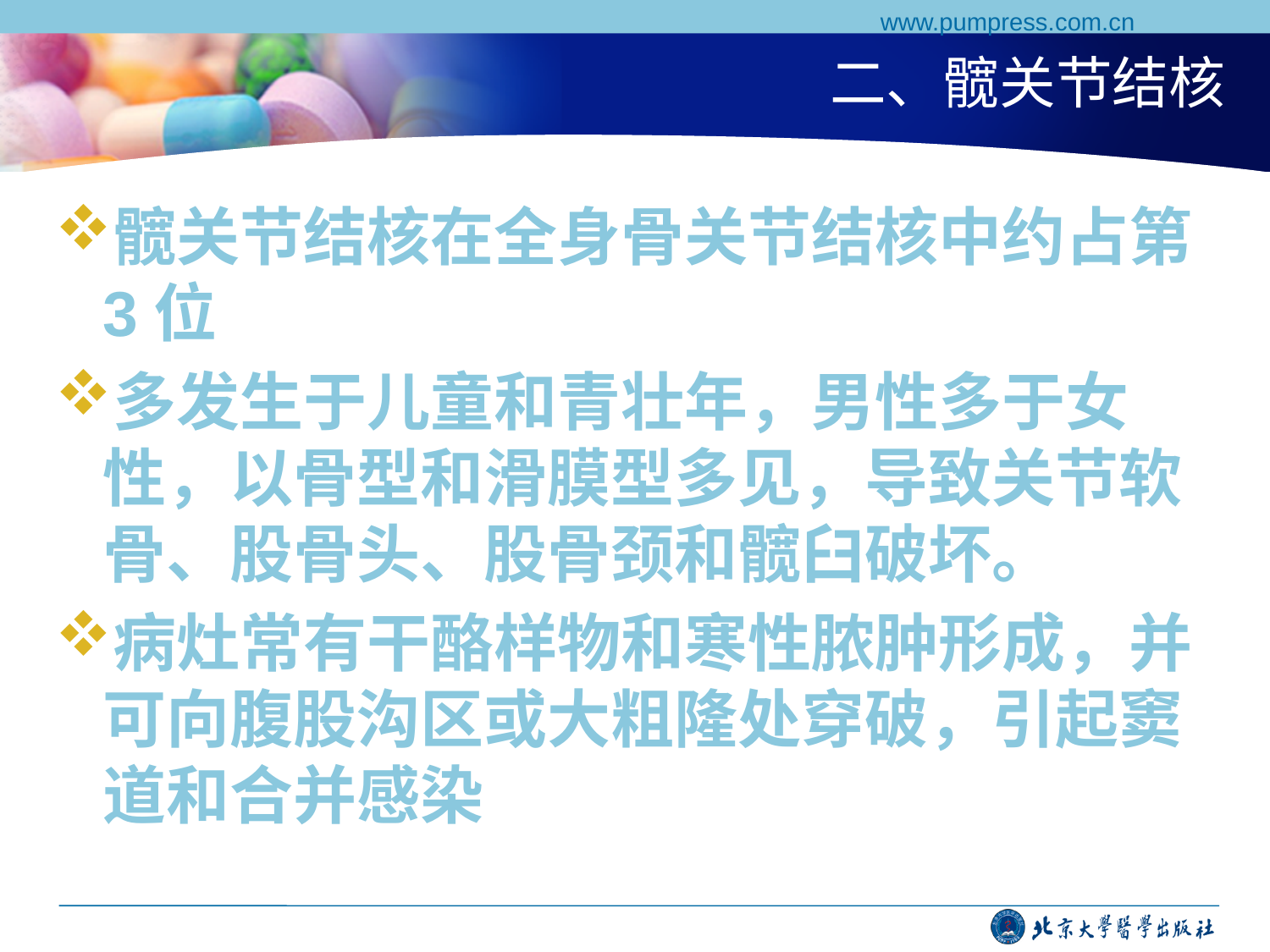

www.pumpress.com.cn
# 二、髋关节结核
髋关节结核在全身骨关节结核中约占第3位
多发生于儿童和青壮年，男性多于女性，以骨型和滑膜型多见，导致关节软骨、股骨头、股骨颈和髋臼破坏。
病灶常有干酪样物和寒性脓肿形成，并可向腹股沟区或大粗隆处穿破，引起窦道和合并感染